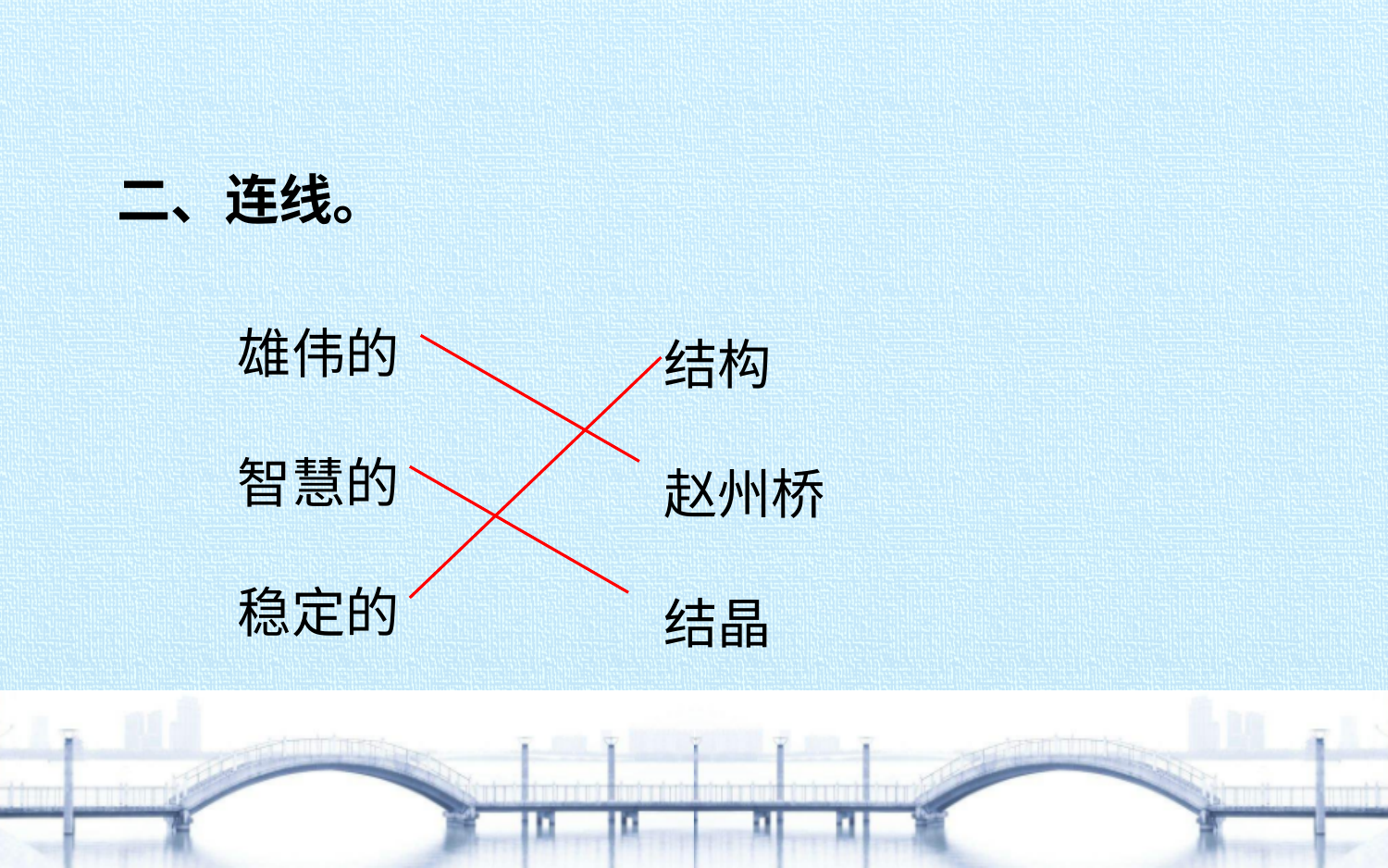

二、连线。
雄伟的
智慧的
稳定的
结构
赵州桥
结晶